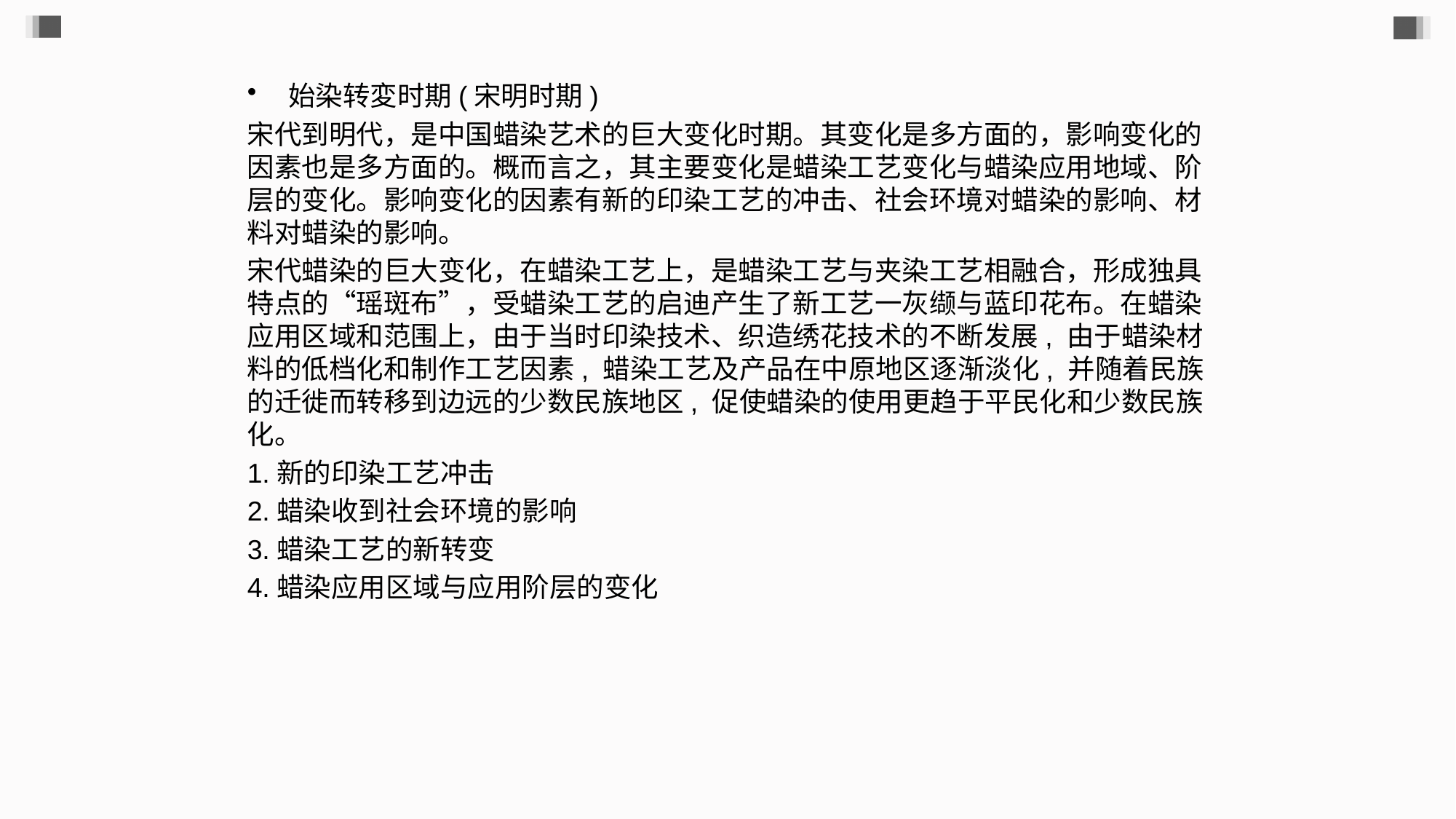

始染转変时期(宋明时期)
宋代到明代，是中国蜡染艺术的巨大变化时期。其变化是多方面的，影响变化的因素也是多方面的。概而言之，其主要变化是蜡染工艺变化与蜡染应用地域、阶层的变化。影响变化的因素有新的印染工艺的冲击、社会环境对蜡染的影响、材料对蜡染的影响。
宋代蜡染的巨大变化，在蜡染工艺上，是蜡染工艺与夹染工艺相融合，形成独具特点的“瑶斑布”，受蜡染工艺的启迪产生了新工艺一灰缬与蓝印花布。在蜡染应用区域和范围上，由于当时印染技术、织造绣花技术的不断发展, 由于蜡染材料的低档化和制作工艺因素, 蜡染工艺及产品在中原地区逐渐淡化, 并随着民族的迁徙而转移到边远的少数民族地区, 促使蜡染的使用更趋于平民化和少数民族化。
1.新的印染工艺冲击
2.蜡染收到社会环境的影响
3.蜡染工艺的新转变
4.蜡染应用区域与应用阶层的变化